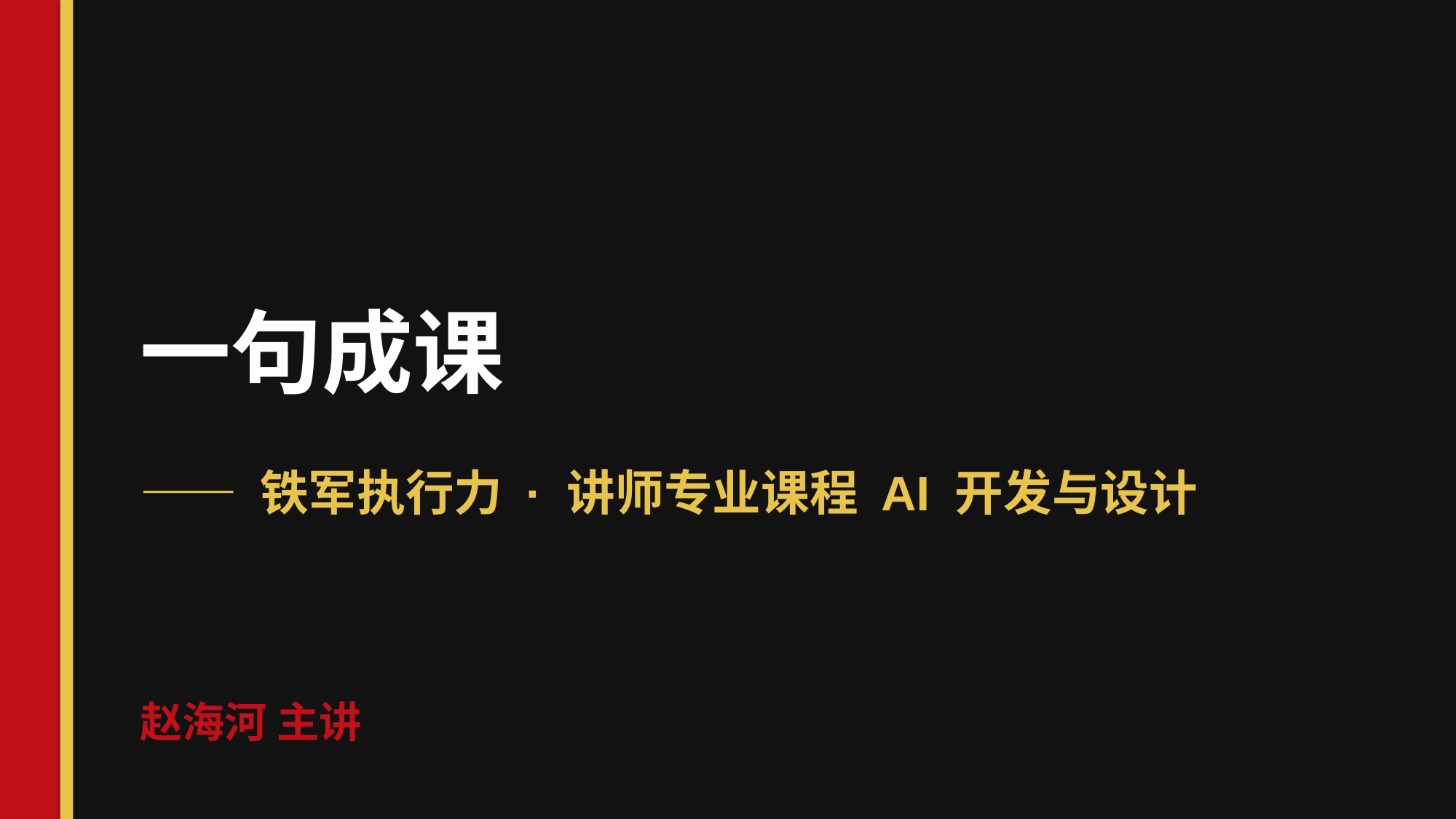

一句成课
—— 铁军执行力 · 讲师专业课程 AI 开发与设计
赵海河 主讲